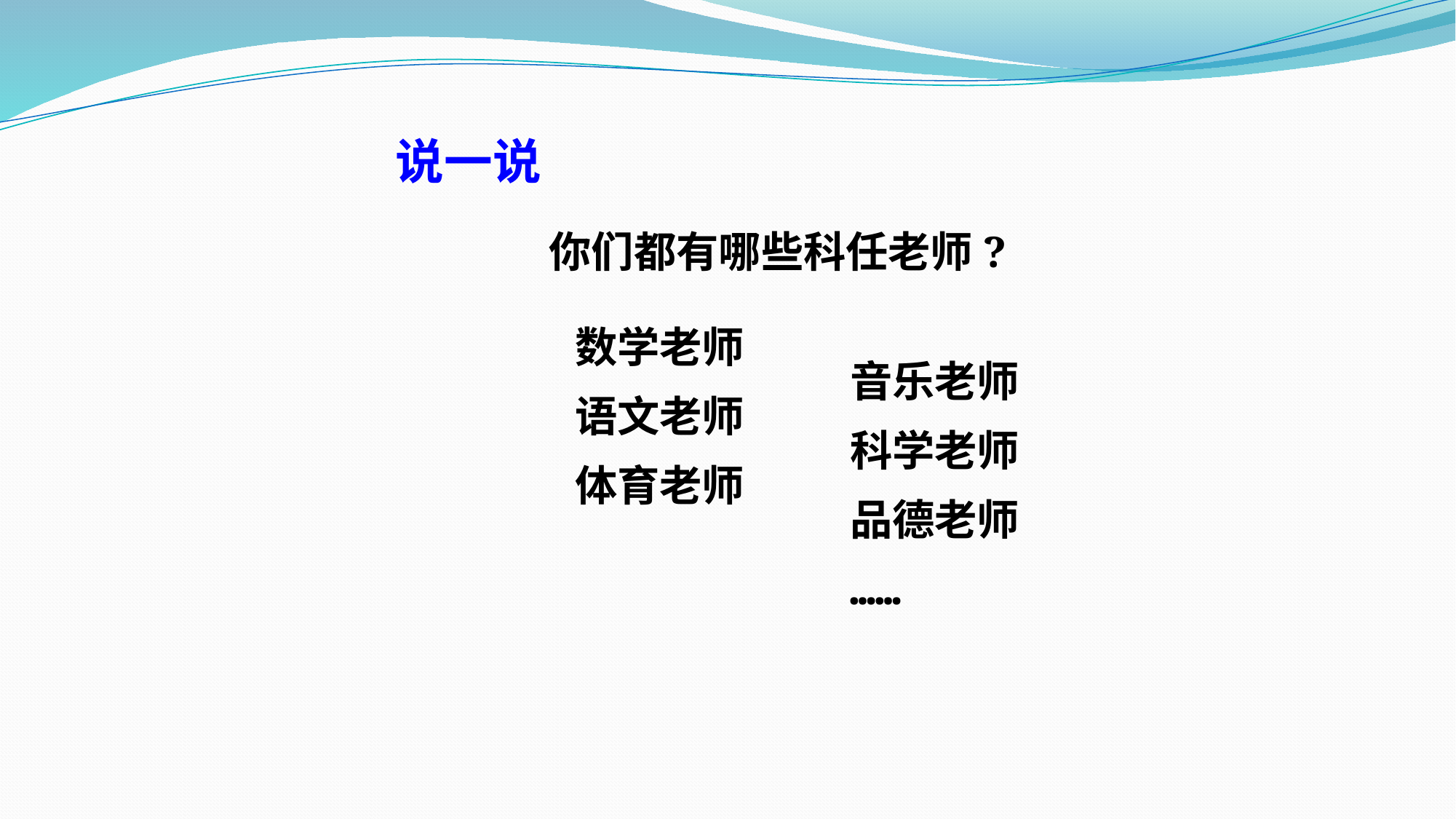

说一说
你们都有哪些科任老师?
数学老师
语文老师
体育老师
音乐老师
科学老师
品德老师
……